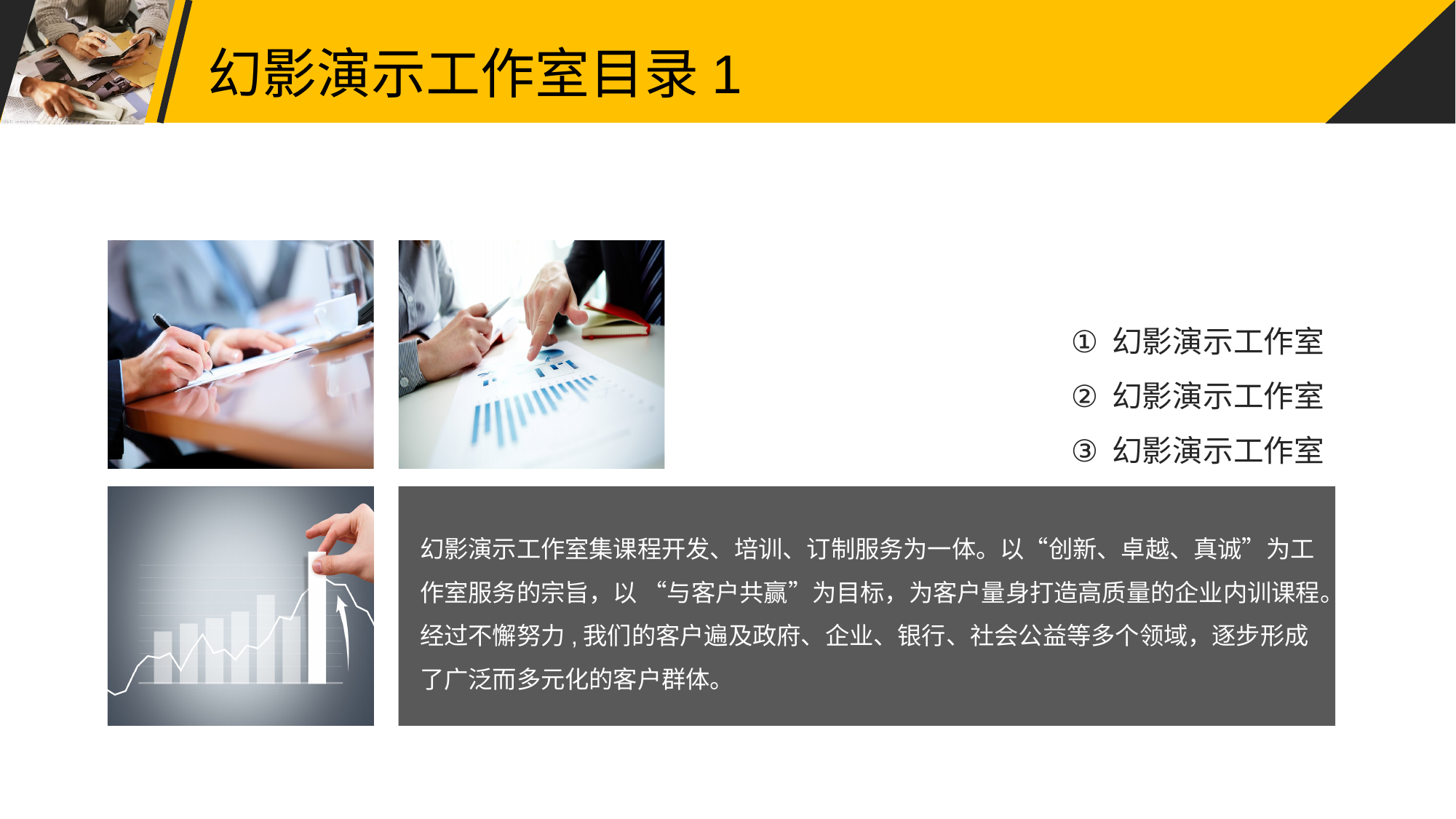

# 幻影演示工作室目录1

幻影演示工作室
幻影演示工作室
幻影演示工作室
幻影演示工作室集课程开发、培训、订制服务为一体。以“创新、卓越、真诚”为工作室服务的宗旨，以 “与客户共赢”为目标，为客户量身打造高质量的企业内训课程。经过不懈努力,我们的客户遍及政府、企业、银行、社会公益等多个领域，逐步形成了广泛而多元化的客户群体。